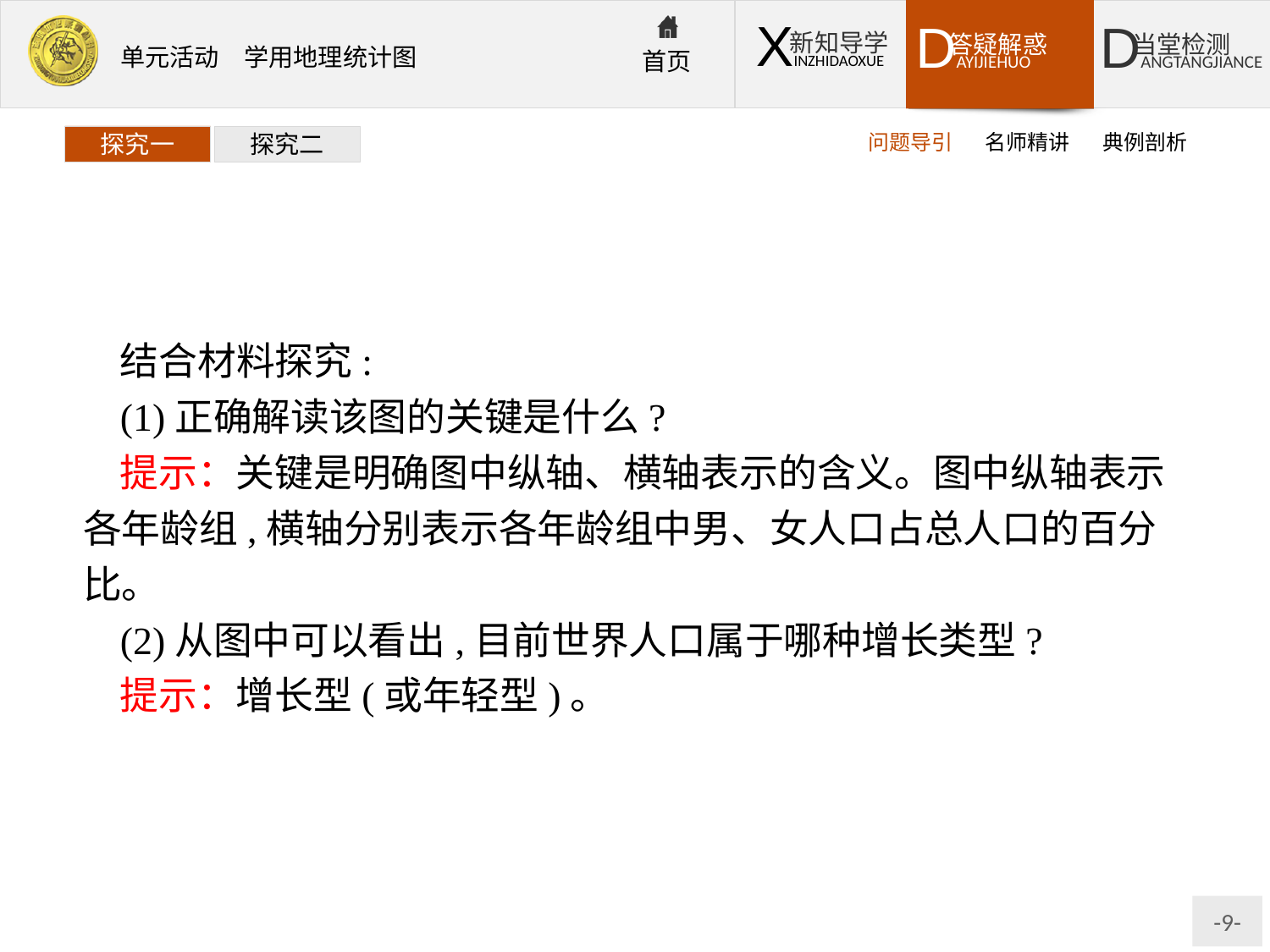

问题导引
名师精讲
典例剖析
探究一
探究二
结合材料探究:
(1)正确解读该图的关键是什么?
提示：关键是明确图中纵轴、横轴表示的含义。图中纵轴表示各年龄组,横轴分别表示各年龄组中男、女人口占总人口的百分比。
(2)从图中可以看出,目前世界人口属于哪种增长类型?
提示：增长型(或年轻型)。